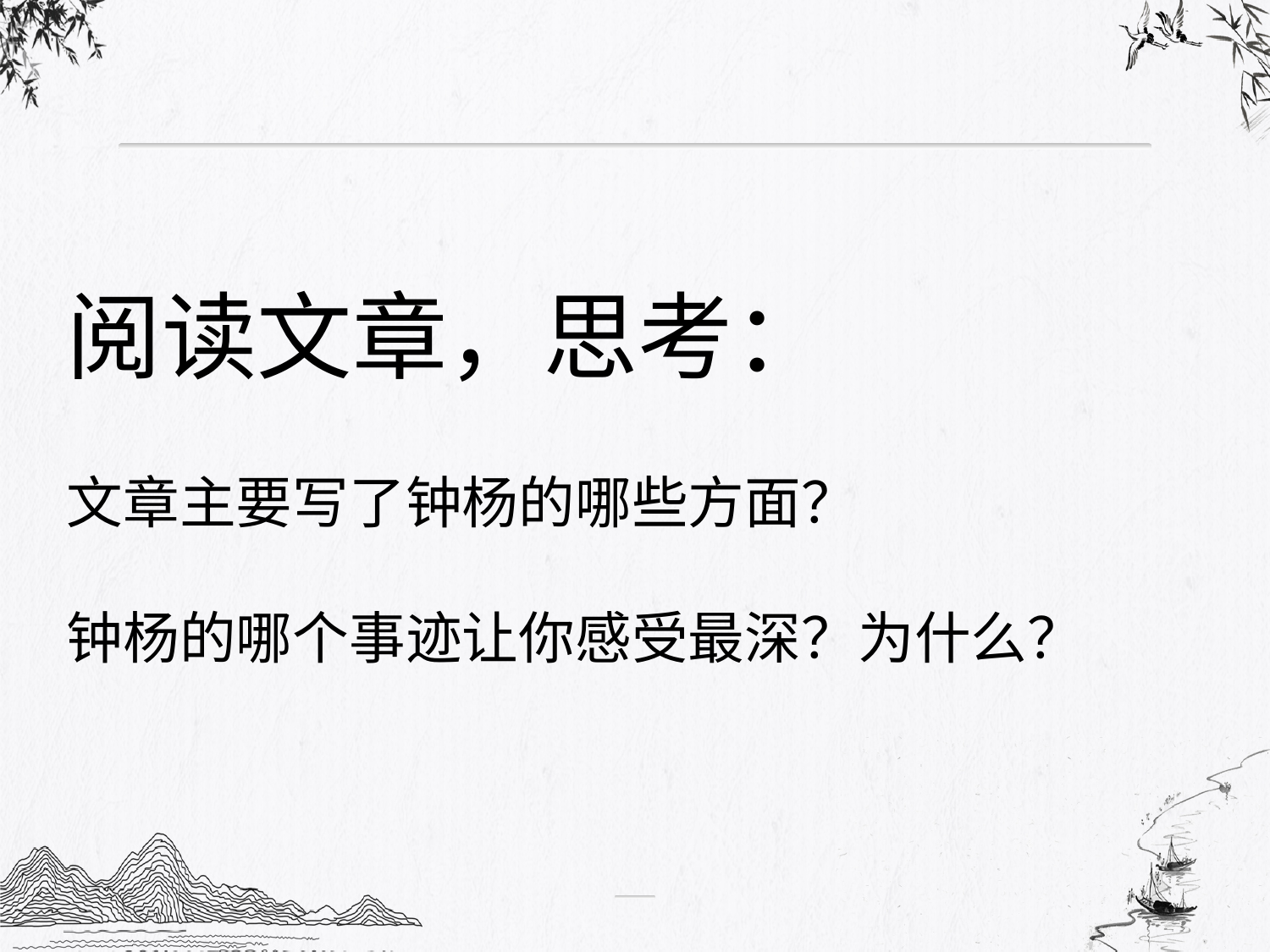

阅读文章，思考：

文章主要写了钟杨的哪些方面？

钟杨的哪个事迹让你感受最深？为什么？